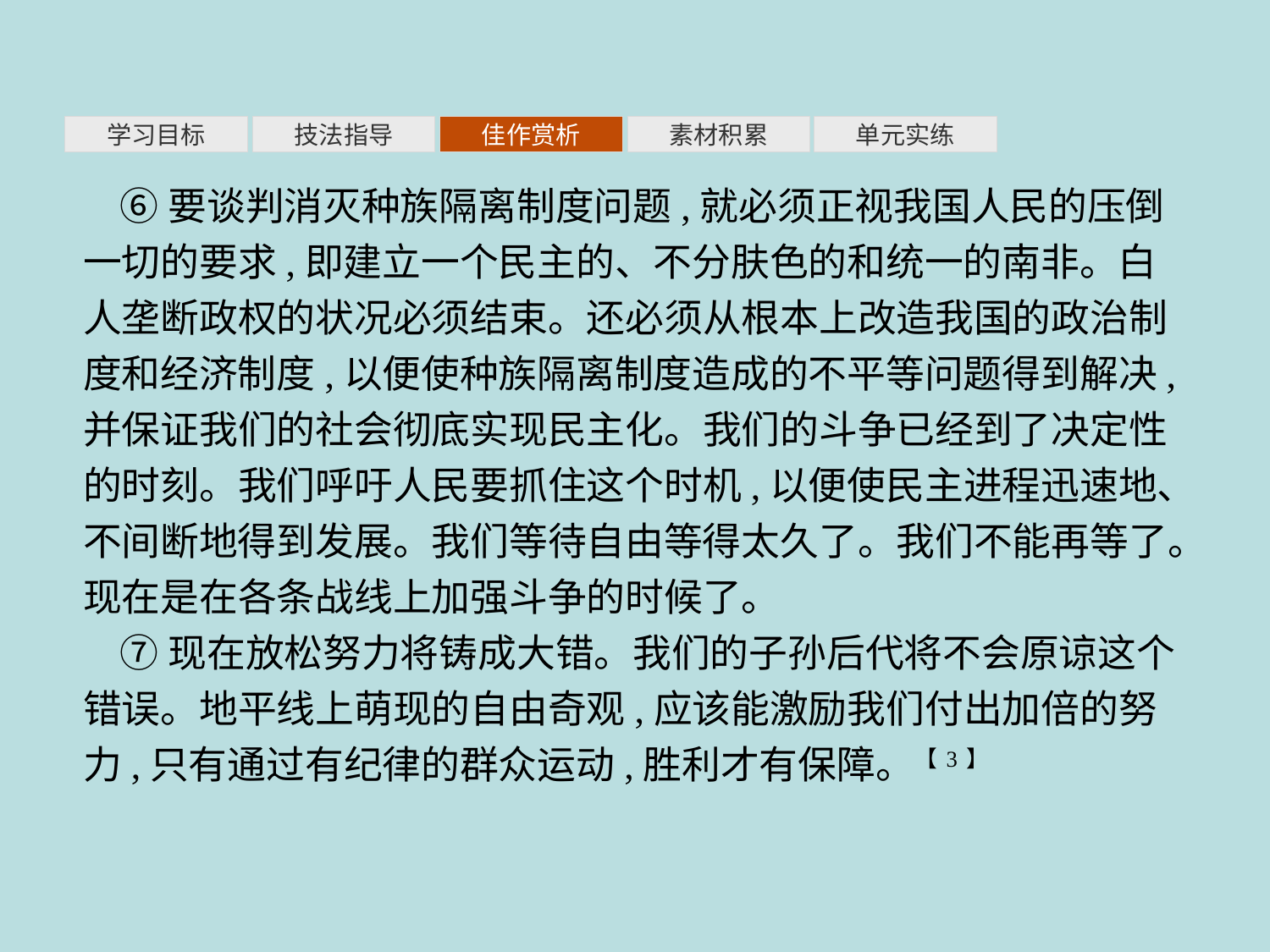

素材积累
学习目标
技法指导
佳作赏析
单元实练
⑥要谈判消灭种族隔离制度问题,就必须正视我国人民的压倒一切的要求,即建立一个民主的、不分肤色的和统一的南非。白人垄断政权的状况必须结束。还必须从根本上改造我国的政治制度和经济制度,以便使种族隔离制度造成的不平等问题得到解决,并保证我们的社会彻底实现民主化。我们的斗争已经到了决定性的时刻。我们呼吁人民要抓住这个时机,以便使民主进程迅速地、不间断地得到发展。我们等待自由等得太久了。我们不能再等了。现在是在各条战线上加强斗争的时候了。
⑦现在放松努力将铸成大错。我们的子孙后代将不会原谅这个错误。地平线上萌现的自由奇观,应该能激励我们付出加倍的努力,只有通过有纪律的群众运动,胜利才有保障。【3】